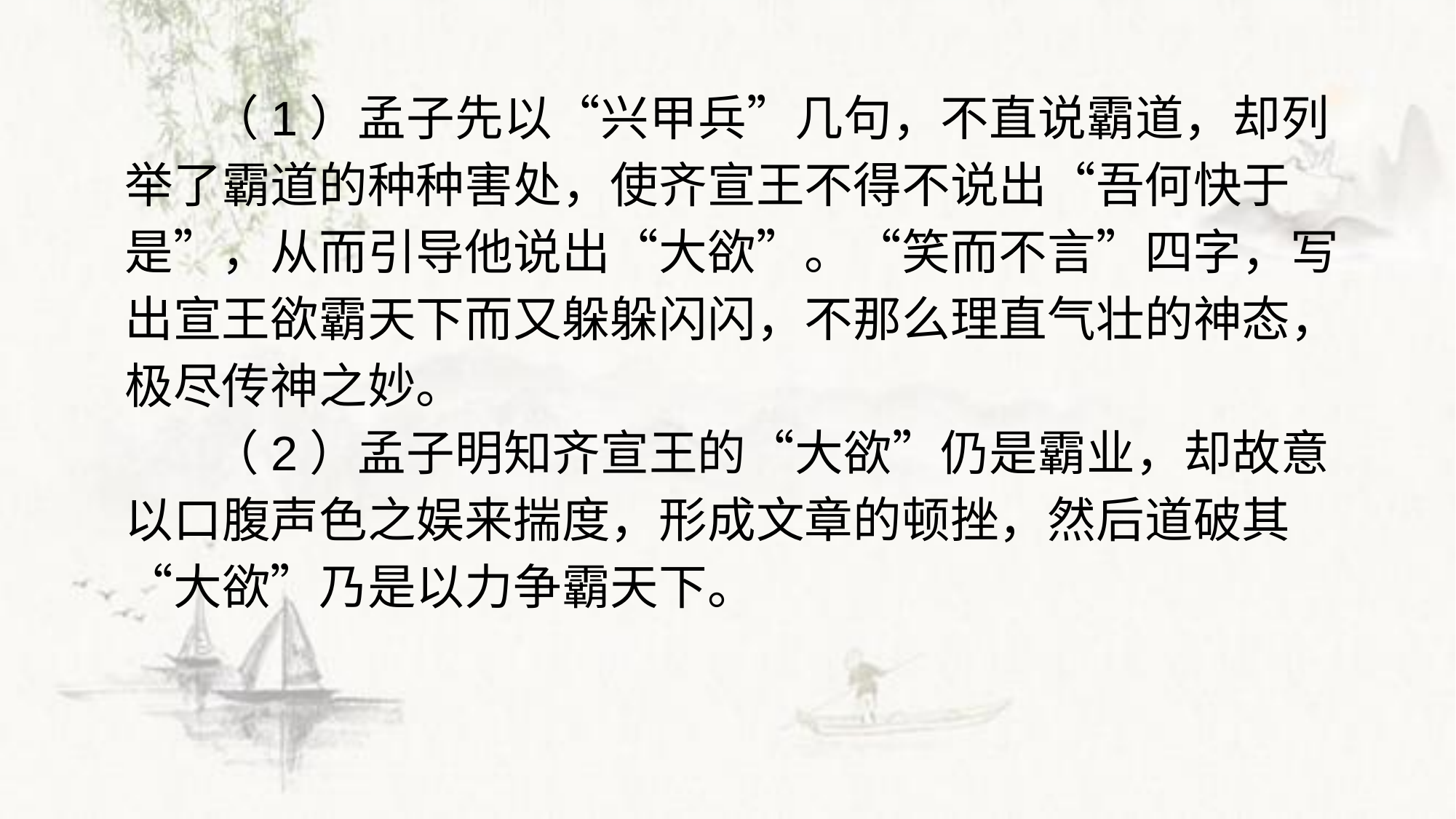

（1）孟子先以“兴甲兵”几句，不直说霸道，却列举了霸道的种种害处，使齐宣王不得不说出“吾何快于是”，从而引导他说出“大欲”。“笑而不言”四字，写出宣王欲霸天下而又躲躲闪闪，不那么理直气壮的神态，极尽传神之妙。
（2）孟子明知齐宣王的“大欲”仍是霸业，却故意以口腹声色之娱来揣度，形成文章的顿挫，然后道破其“大欲”乃是以力争霸天下。